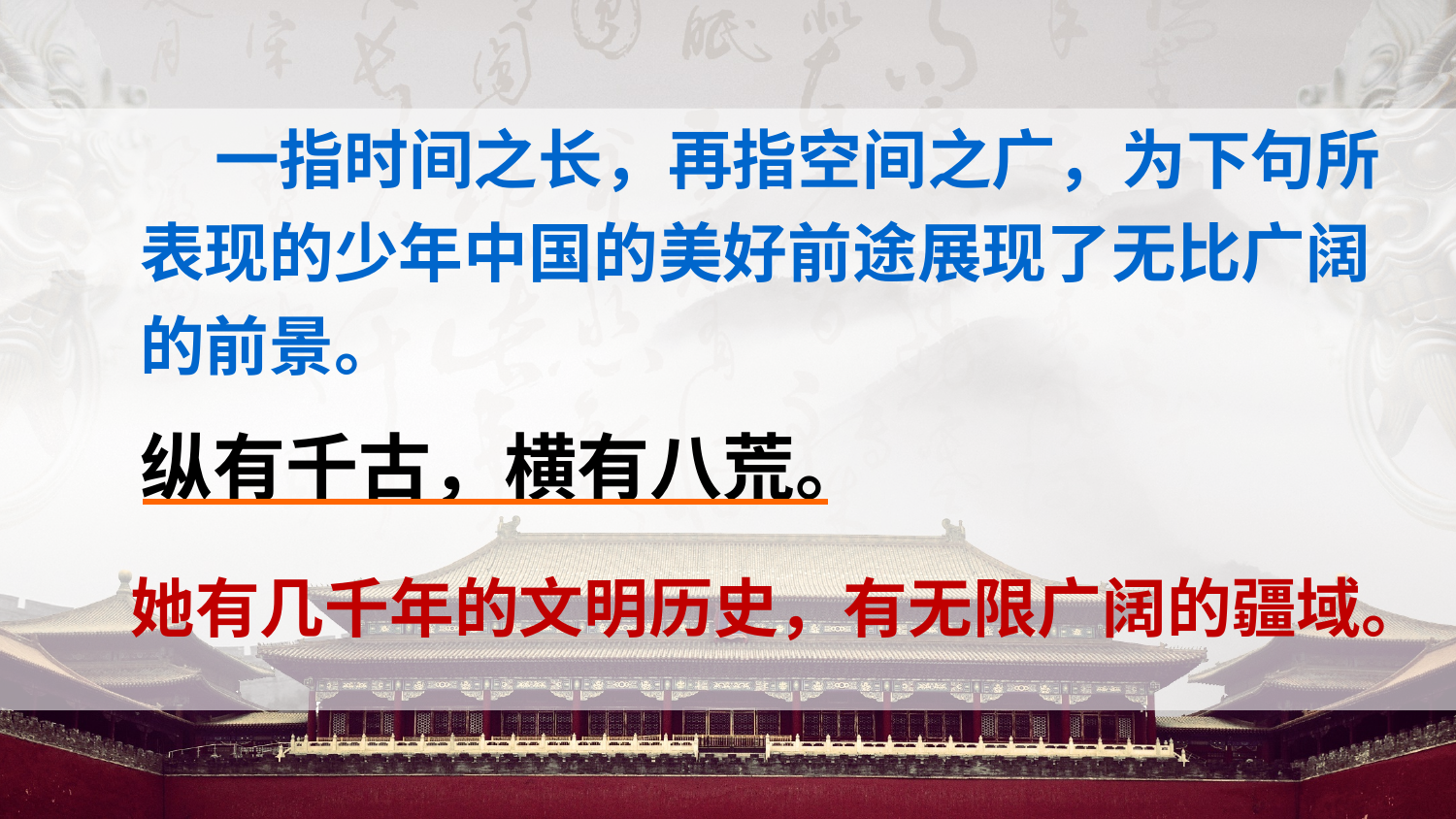

一指时间之长，再指空间之广，为下句所表现的少年中国的美好前途展现了无比广阔的前景。
纵有千古，横有八荒。
她有几千年的文明历史，有无限广阔的疆域。